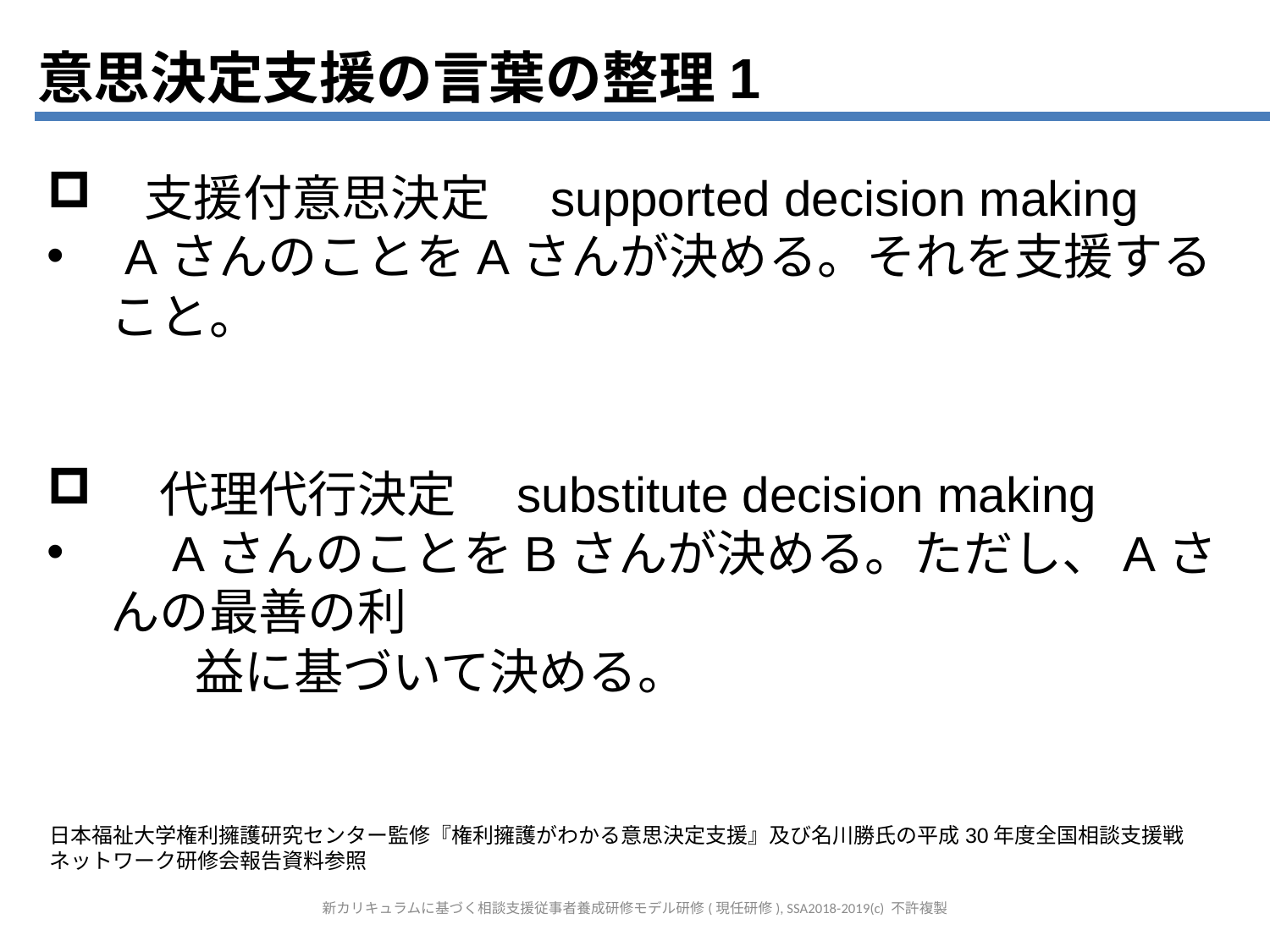

意思決定支援の言葉の整理1
　支援付意思決定　supported decision making
 AさんのことをAさんが決める。それを支援すること。

　代理代行決定　substitute decision making
　AさんのことをBさんが決める。ただし、Aさんの最善の利
　　　益に基づいて決める。

日本福祉大学権利擁護研究センター監修『権利擁護がわかる意思決定支援』及び名川勝氏の平成30年度全国相談支援戦ネットワーク研修会報告資料参照
新カリキュラムに基づく相談支援従事者養成研修モデル研修(現任研修), SSA2018-2019(c) 不許複製